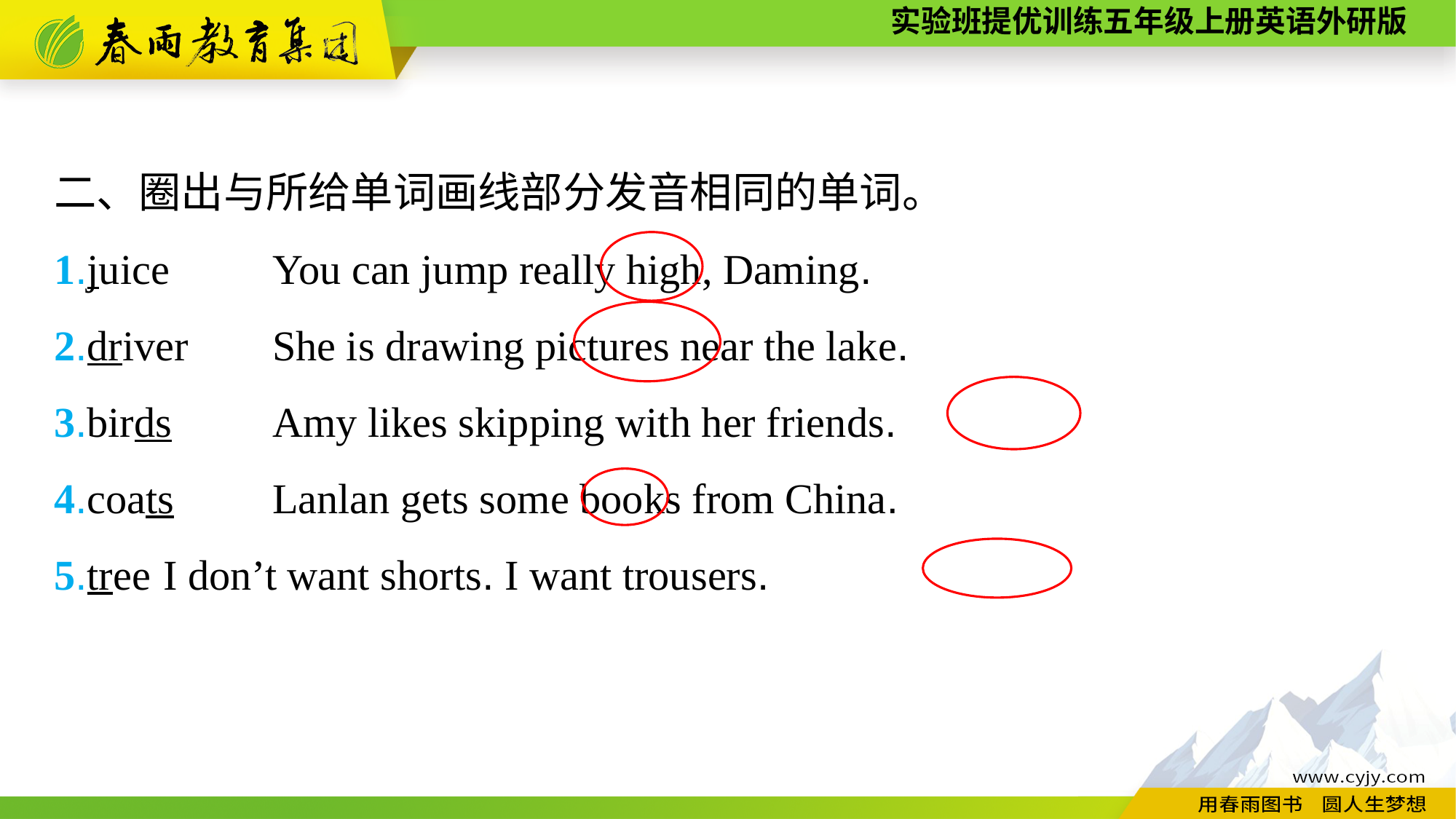

二、圈出与所给单词画线部分发音相同的单词。
1.juice　　	You can jump really high, Daming.
2.driver	She is drawing pictures near the lake.
3.birds	Amy likes skipping with her friends.
4.coats	Lanlan gets some books from China.
5.tree	I don’t want shorts. I want trousers.